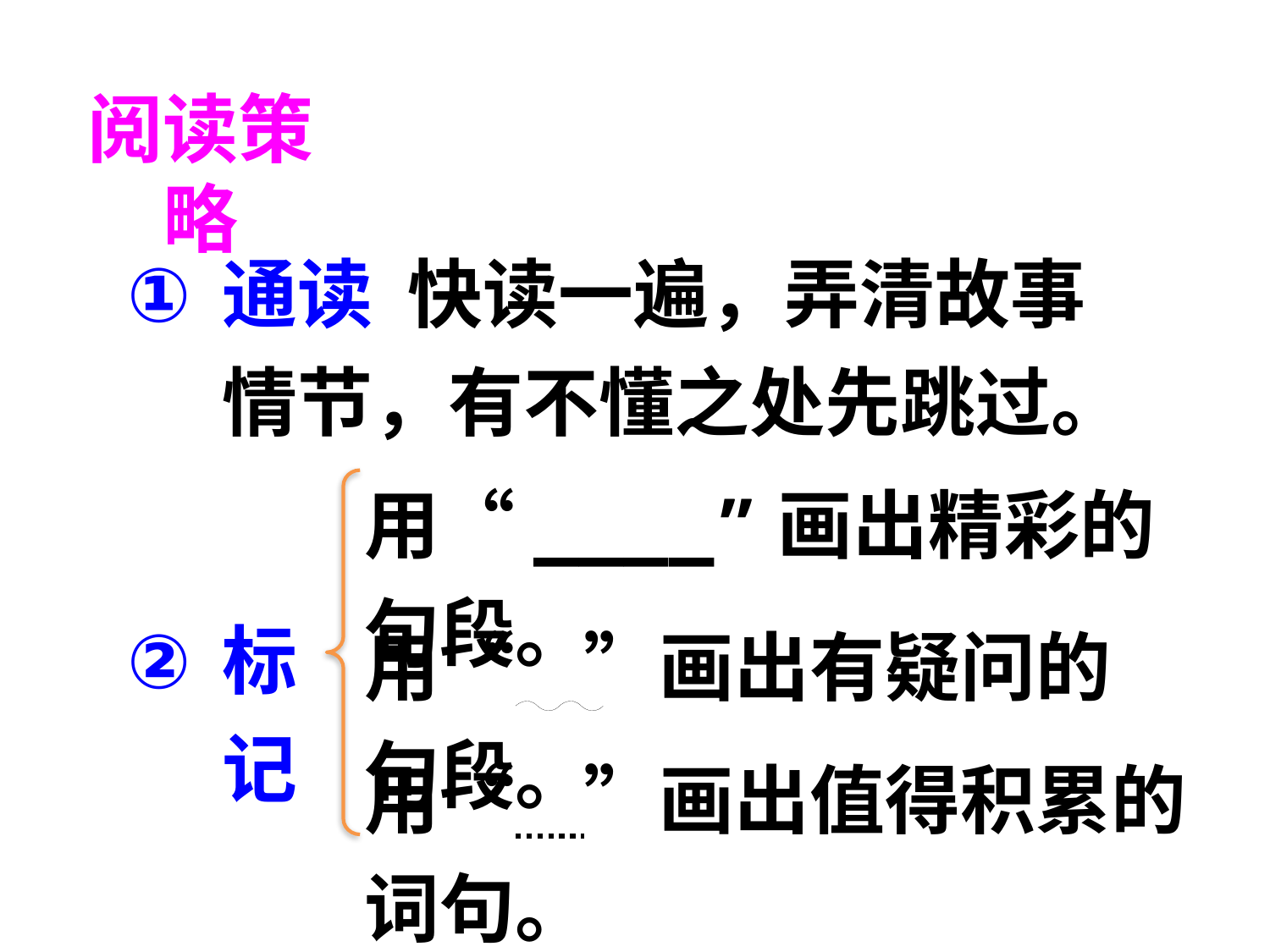

阅读策略
通读  快读一遍，弄清故事情节，有不懂之处先跳过。
用“____”画出精彩的句段。

标记
用“    ”画出有疑问的句段。
用“    ”画出值得积累的词句。